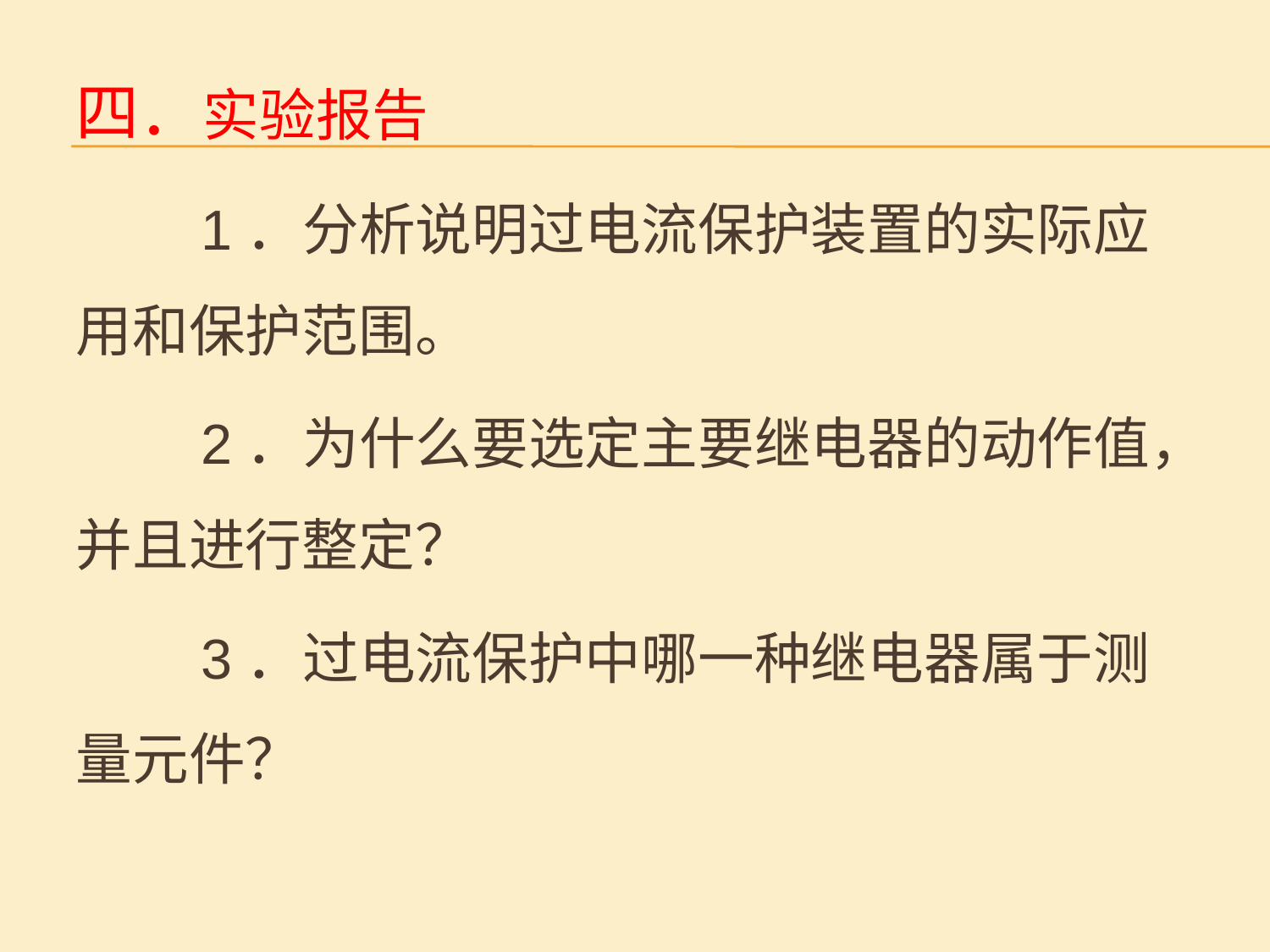

四．实验报告
        1．分析说明过电流保护装置的实际应用和保护范围。
        2．为什么要选定主要继电器的动作值，并且进行整定？
        3．过电流保护中哪一种继电器属于测量元件？